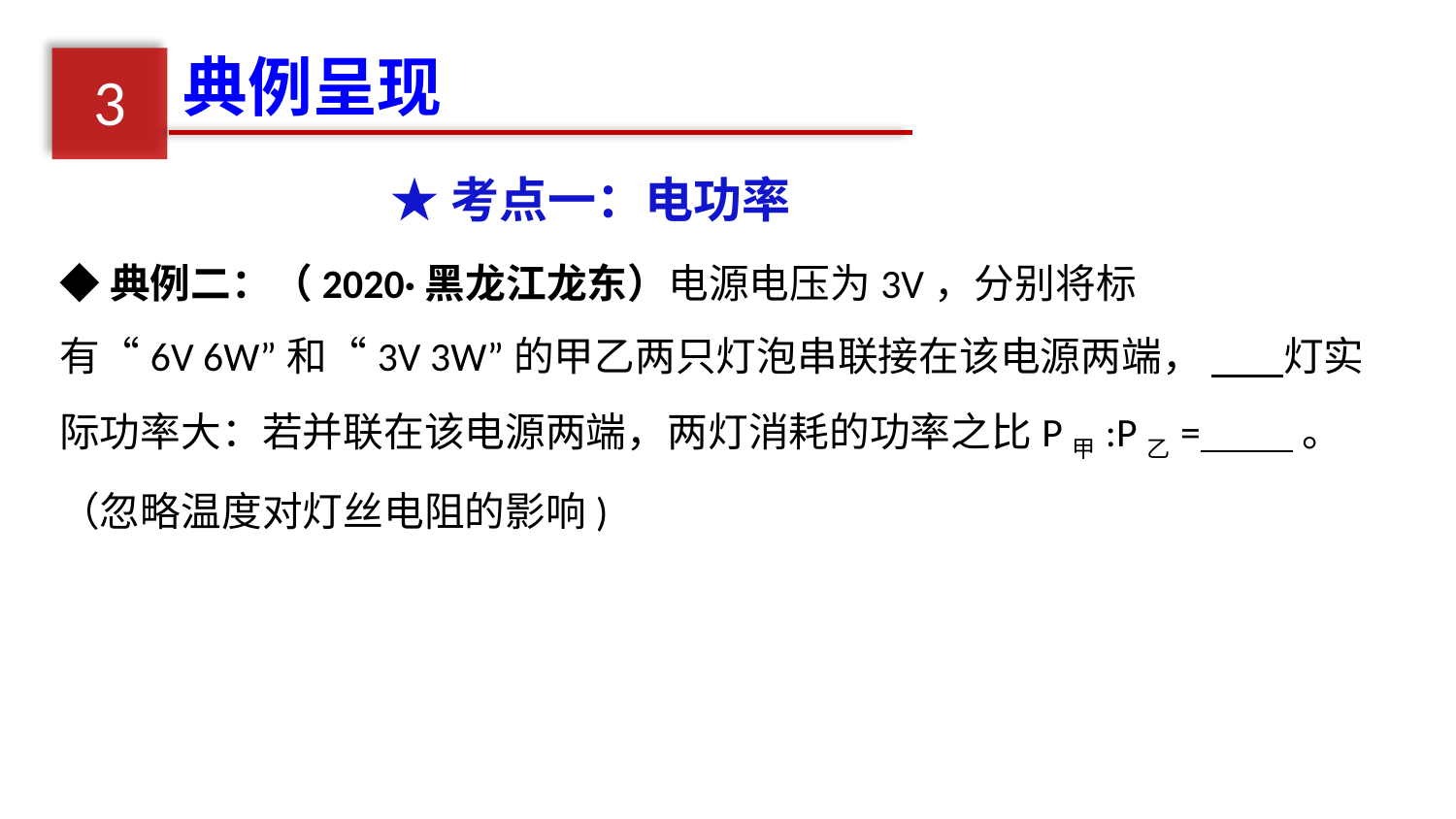

典例呈现

3
★考点一：电功率
◆典例二：（2020·黑龙江龙东）电源电压为3V，分别将标有“6V 6W”和“3V 3W”的甲乙两只灯泡串联接在该电源两端，         灯实际功率大：若并联在该电源两端，两灯消耗的功率之比P甲:P乙=          。（忽略温度对灯丝电阻的影响)